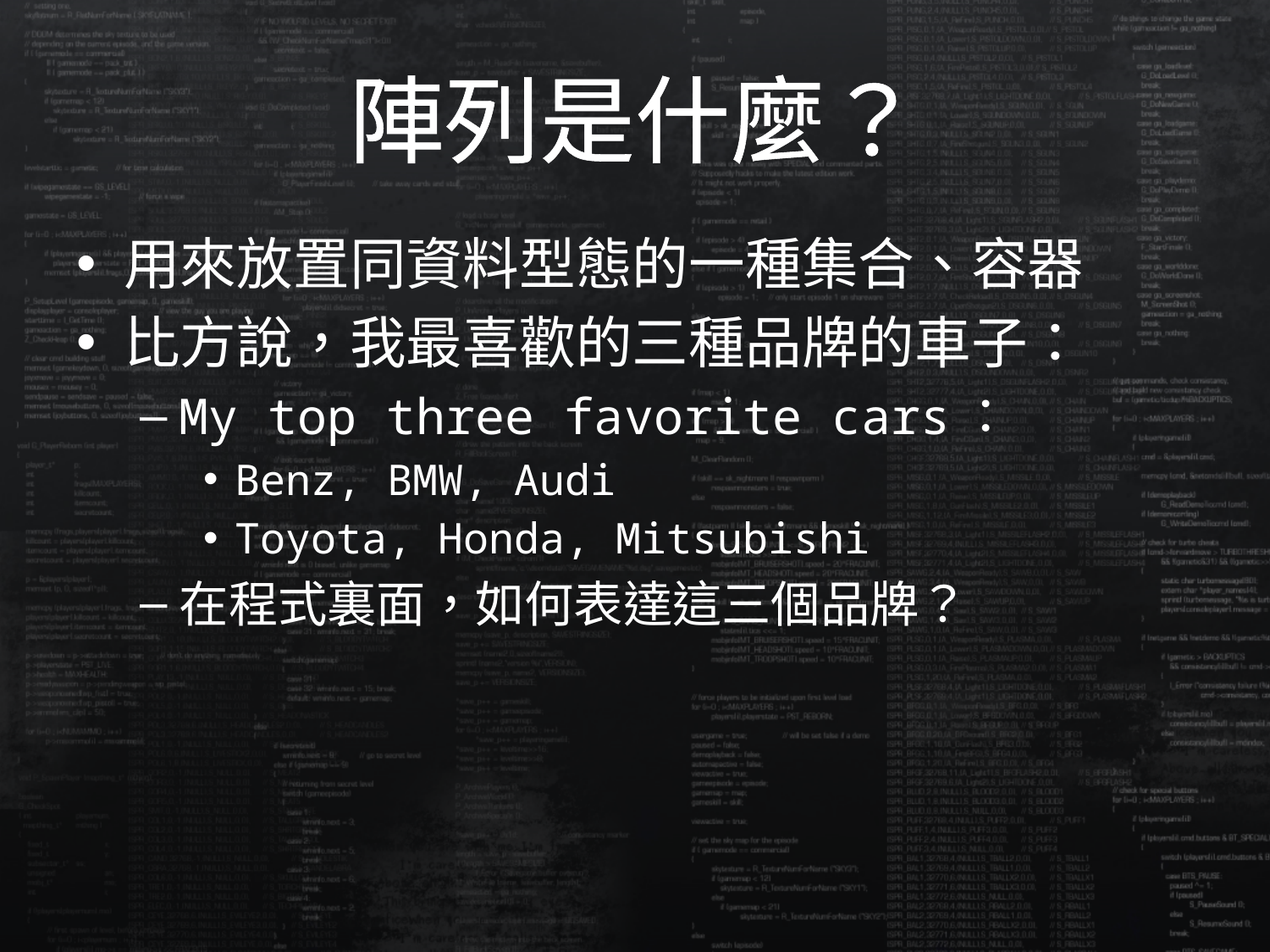

# 陣列是什麼？
用來放置同資料型態的一種集合、容器
比方說，我最喜歡的三種品牌的車子：
My top three favorite cars：
Benz, BMW, Audi
Toyota, Honda, Mitsubishi
在程式裏面，如何表達這三個品牌？